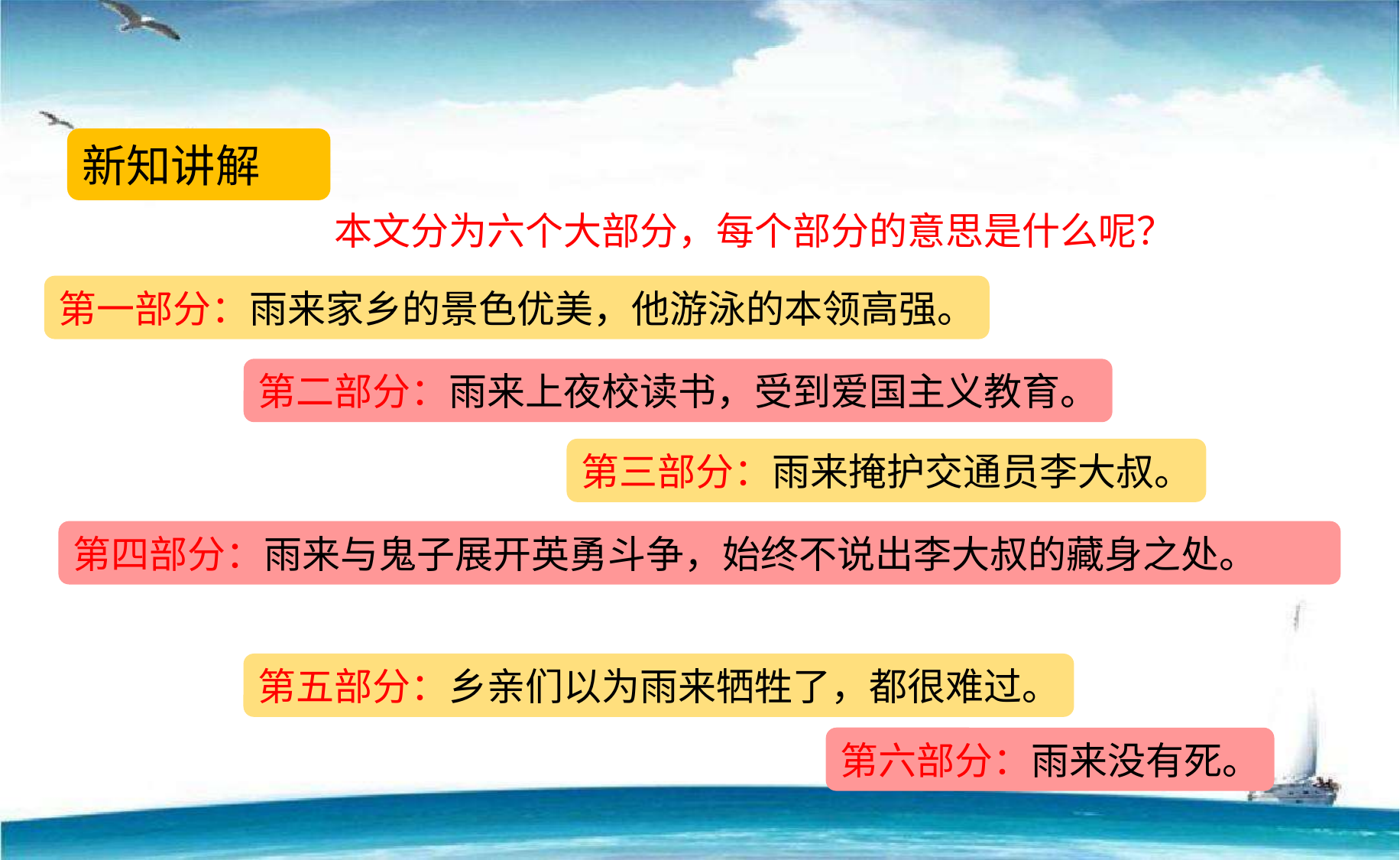

新知讲解
本文分为六个大部分，每个部分的意思是什么呢？
第一部分：雨来家乡的景色优美，他游泳的本领高强。
第二部分：雨来上夜校读书，受到爱国主义教育。
第三部分：雨来掩护交通员李大叔。
第四部分：雨来与鬼子展开英勇斗争，始终不说出李大叔的藏身之处。
第五部分：乡亲们以为雨来牺牲了，都很难过。
第六部分：雨来没有死。